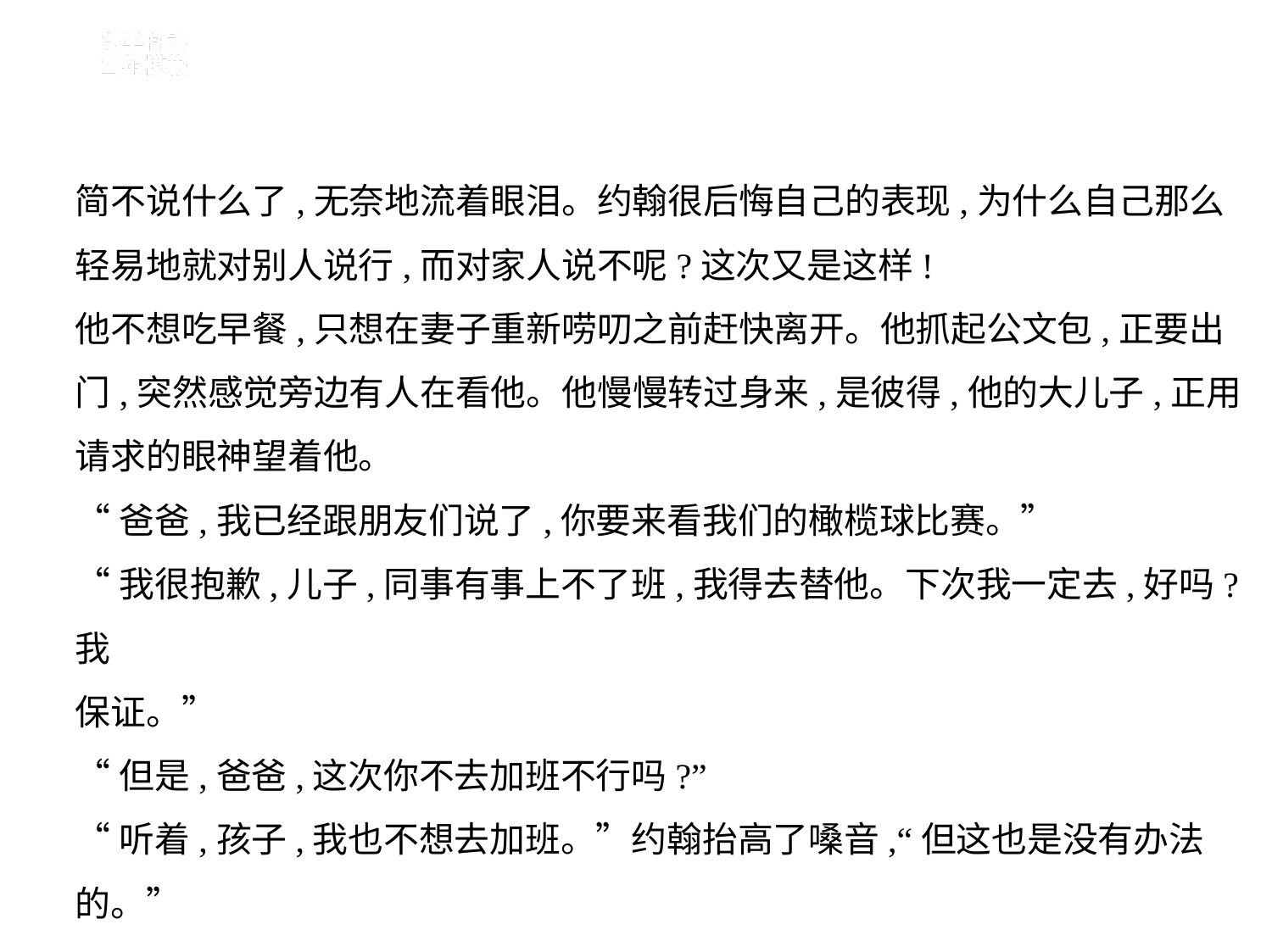

简不说什么了,无奈地流着眼泪。约翰很后悔自己的表现,为什么自己那么
轻易地就对别人说行,而对家人说不呢?这次又是这样!
他不想吃早餐,只想在妻子重新唠叨之前赶快离开。他抓起公文包,正要出
门,突然感觉旁边有人在看他。他慢慢转过身来,是彼得,他的大儿子,正用
请求的眼神望着他。
“爸爸,我已经跟朋友们说了,你要来看我们的橄榄球比赛。”
“我很抱歉,儿子,同事有事上不了班,我得去替他。下次我一定去,好吗?我
保证。”
“但是,爸爸,这次你不去加班不行吗?”
“听着,孩子,我也不想去加班。”约翰抬高了嗓音,“但这也是没有办法
的。”